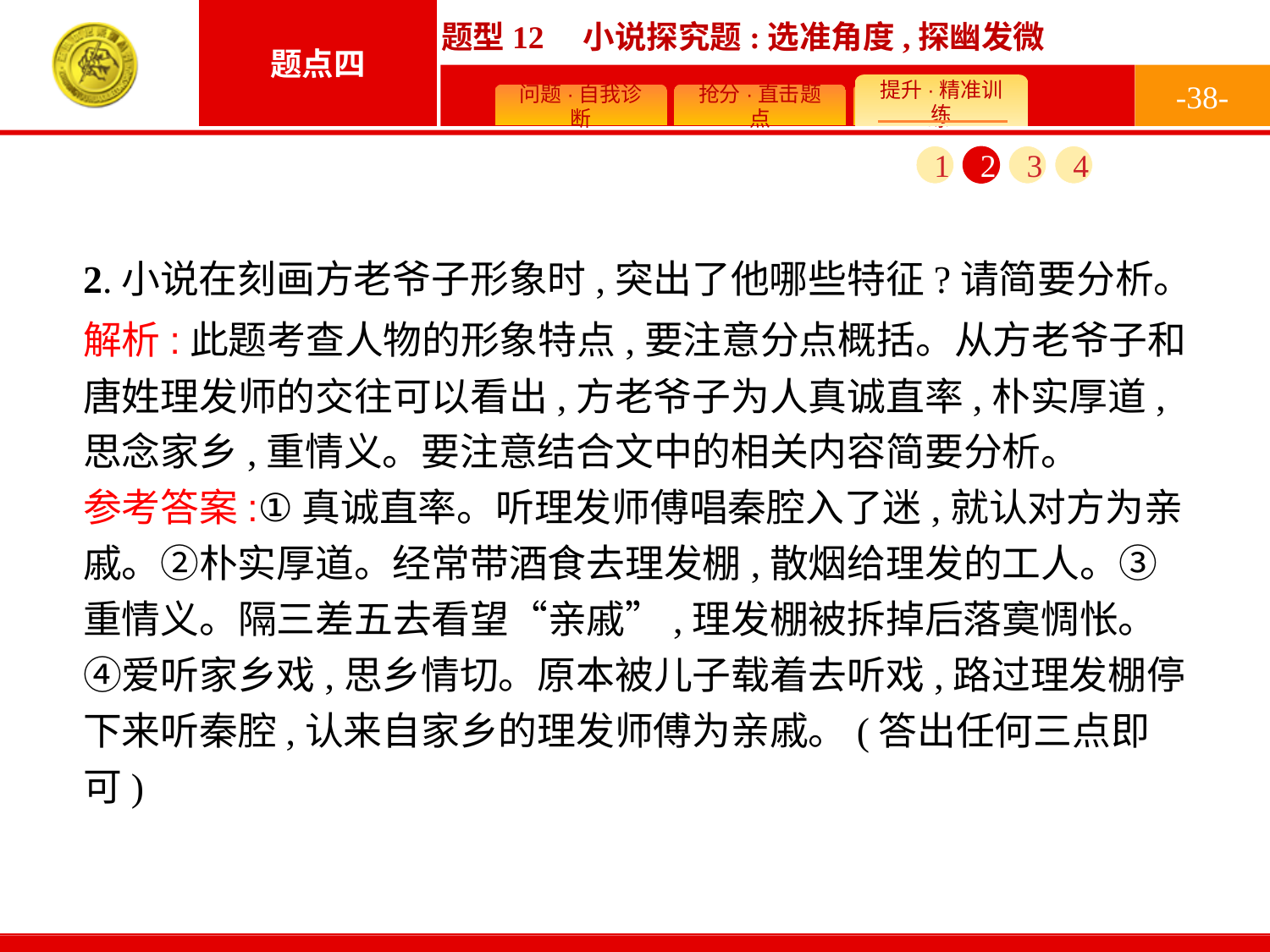

-38-
1
2
3
4
2.小说在刻画方老爷子形象时,突出了他哪些特征?请简要分析。
解析:此题考查人物的形象特点,要注意分点概括。从方老爷子和唐姓理发师的交往可以看出,方老爷子为人真诚直率,朴实厚道,思念家乡,重情义。要注意结合文中的相关内容简要分析。
参考答案:①真诚直率。听理发师傅唱秦腔入了迷,就认对方为亲戚。②朴实厚道。经常带酒食去理发棚,散烟给理发的工人。③重情义。隔三差五去看望“亲戚”,理发棚被拆掉后落寞惆怅。④爱听家乡戏,思乡情切。原本被儿子载着去听戏,路过理发棚停下来听秦腔,认来自家乡的理发师傅为亲戚。(答出任何三点即可)